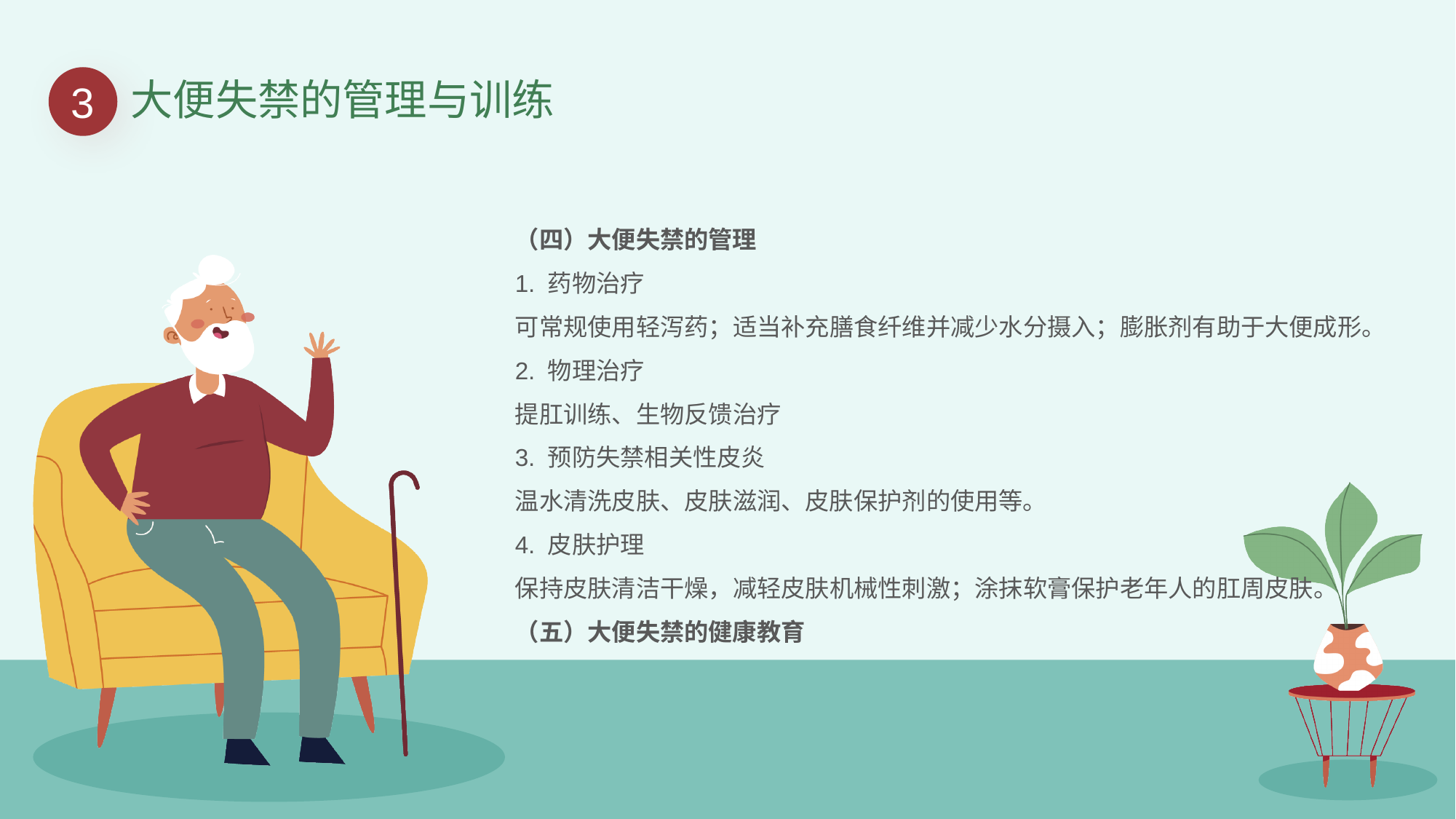

3
大便失禁的管理与训练
（四）大便失禁的管理
1. 药物治疗
可常规使用轻泻药；适当补充膳食纤维并减少水分摄入；膨胀剂有助于大便成形。
2. 物理治疗
提肛训练、生物反馈治疗
3. 预防失禁相关性皮炎
温水清洗皮肤、皮肤滋润、皮肤保护剂的使用等。
4. 皮肤护理
保持皮肤清洁干燥，减轻皮肤机械性刺激；涂抹软膏保护老年人的肛周皮肤。
（五）大便失禁的健康教育